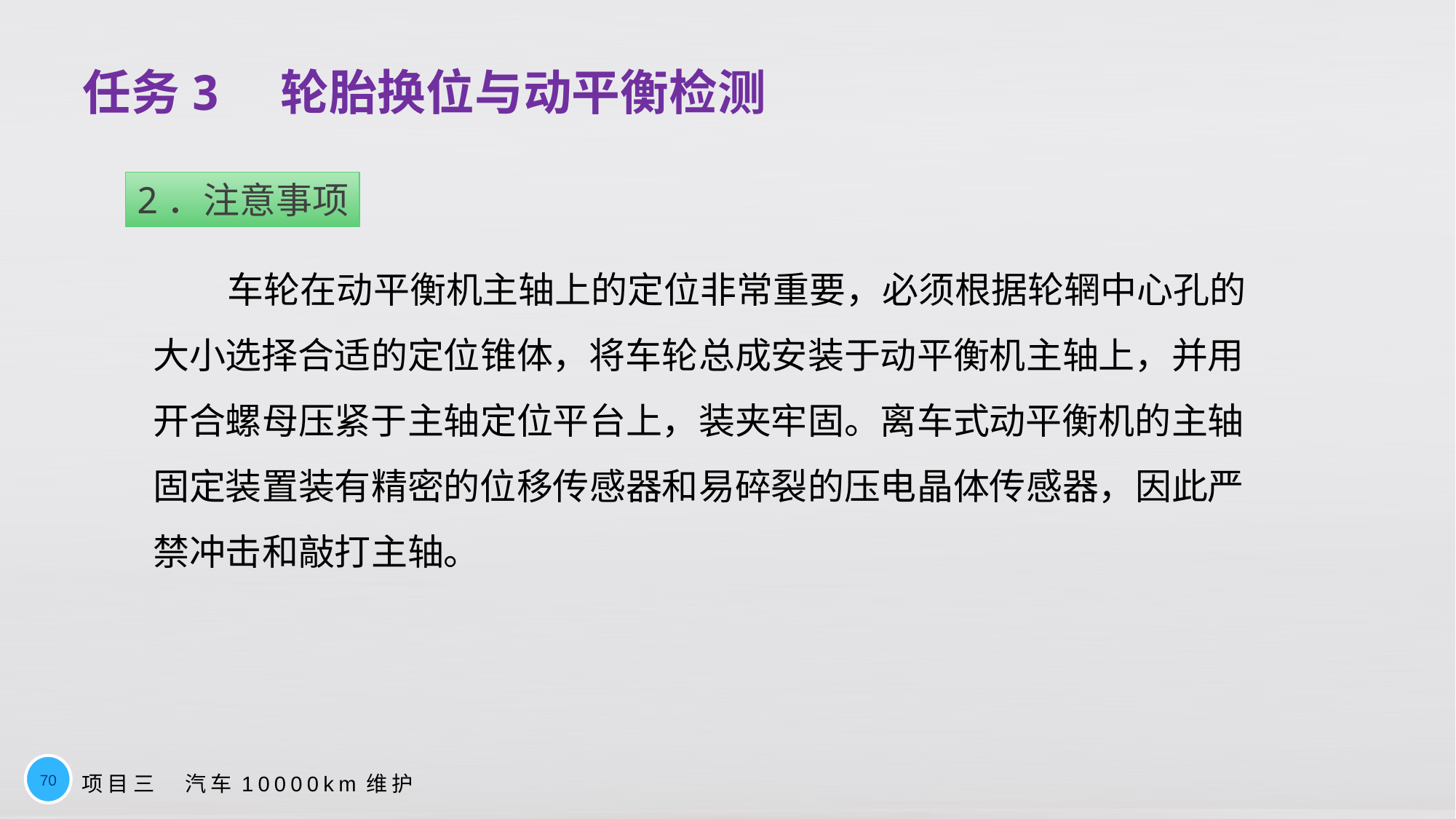

# 任务3　轮胎换位与动平衡检测
2．注意事项
车轮在动平衡机主轴上的定位非常重要，必须根据轮辋中心孔的大小选择合适的定位锥体，将车轮总成安装于动平衡机主轴上，并用开合螺母压紧于主轴定位平台上，装夹牢固。离车式动平衡机的主轴固定装置装有精密的位移传感器和易碎裂的压电晶体传感器，因此严禁冲击和敲打主轴。
70